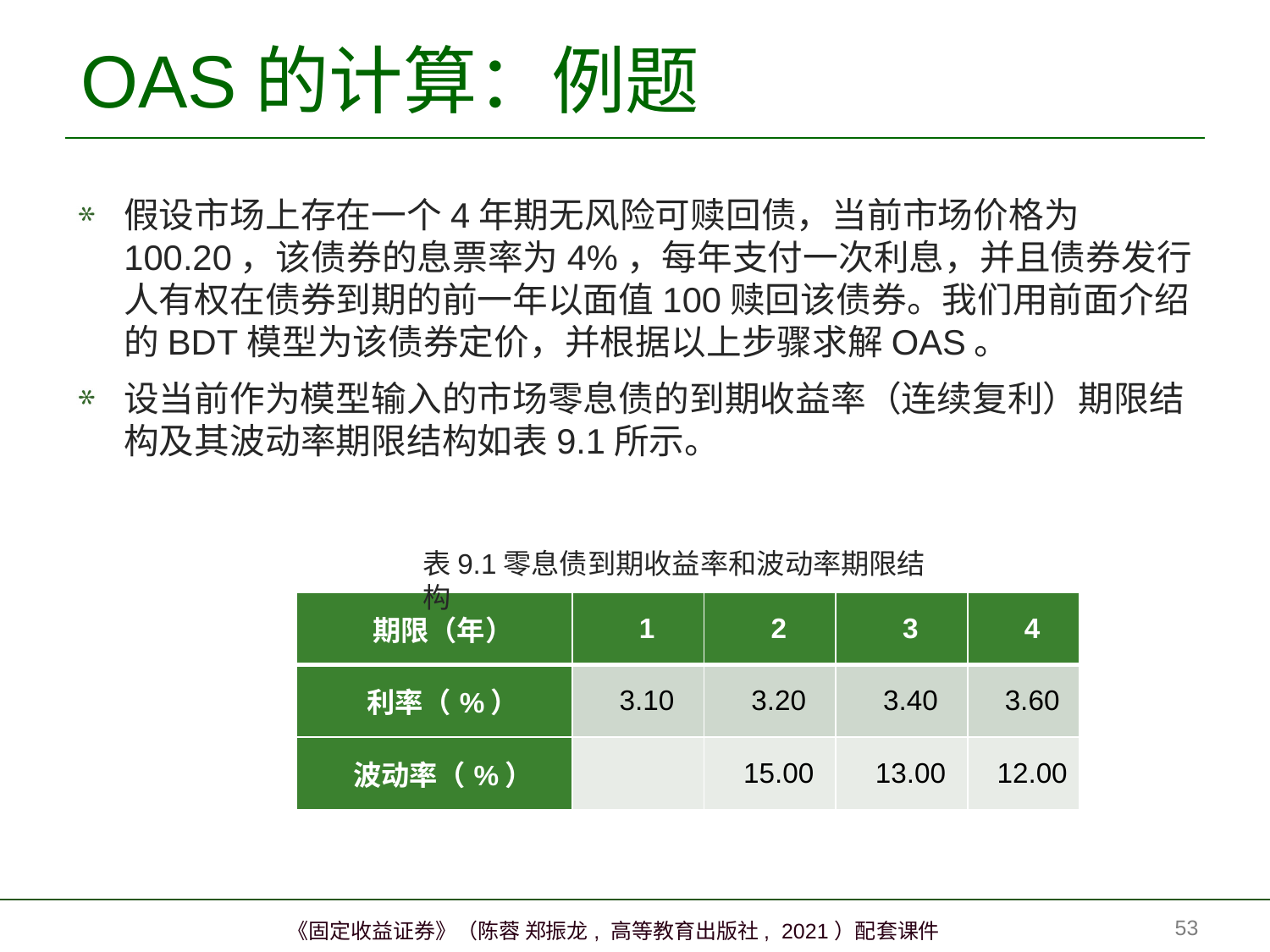

# OAS的计算：例题
假设市场上存在一个4年期无风险可赎回债，当前市场价格为100.20，该债券的息票率为4%，每年支付一次利息，并且债券发行人有权在债券到期的前一年以面值100赎回该债券。我们用前面介绍的BDT模型为该债券定价，并根据以上步骤求解OAS。
设当前作为模型输入的市场零息债的到期收益率（连续复利）期限结构及其波动率期限结构如表9.1所示。

表9.1零息债到期收益率和波动率期限结构
| 期限（年） | 1 | 2 | 3 | 4 |
| --- | --- | --- | --- | --- |
| 利率（%） | 3.10 | 3.20 | 3.40 | 3.60 |
| 波动率（%） |  | 15.00 | 13.00 | 12.00 |
53